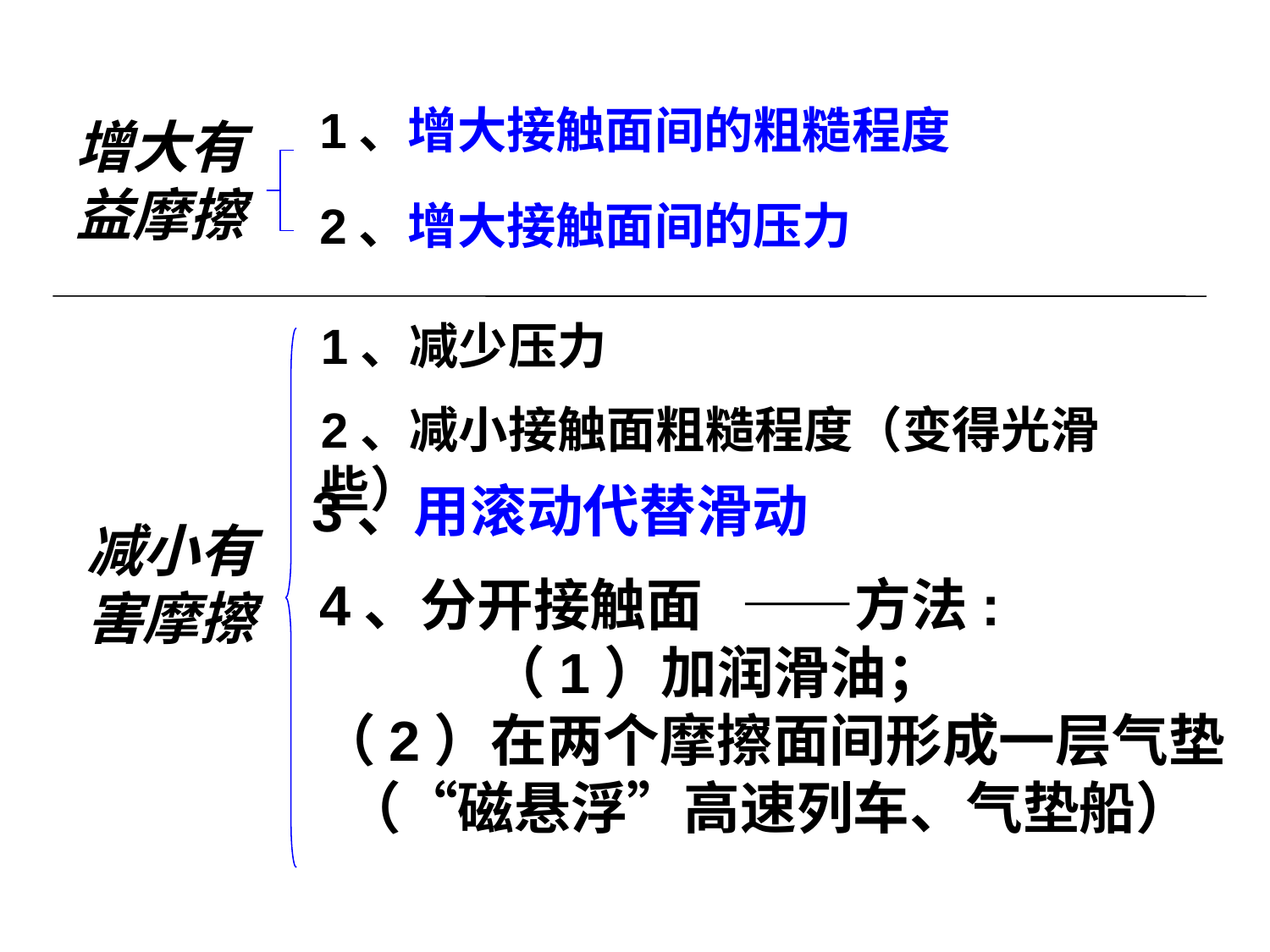

1、增大接触面间的粗糙程度
2、增大接触面间的压力
增大有益摩擦

1、减少压力
2、减小接触面粗糙程度（变得光滑些）

减小有害摩擦
3、用滚动代替滑动
4、分开接触面   ——方法:                          （1）加润滑油；                  （2）在两个摩擦面间形成一层气垫   （“磁悬浮”高速列车、气垫船）